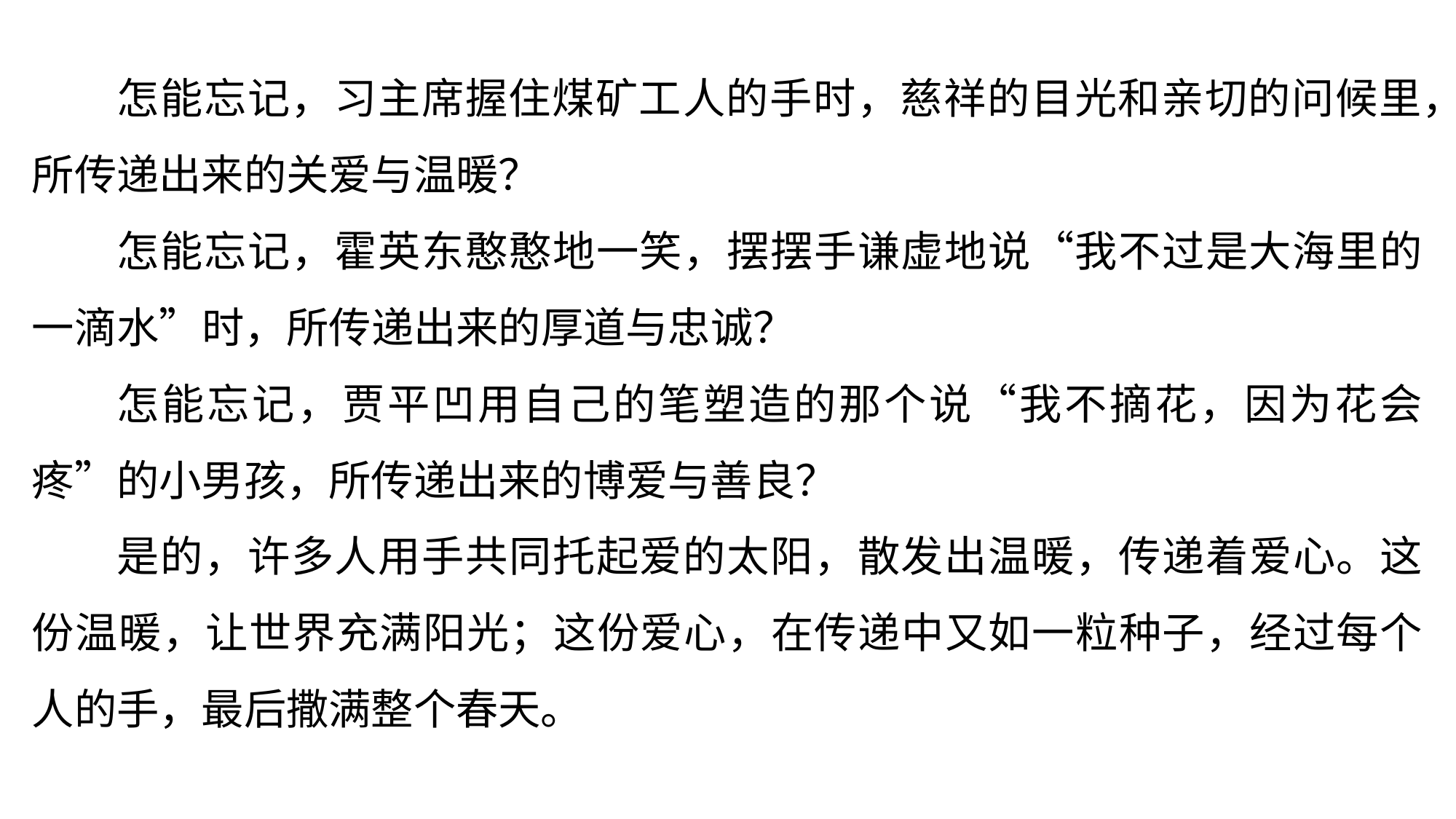

怎能忘记，习主席握住煤矿工人的手时，慈祥的目光和亲切的问候里，所传递出来的关爱与温暖？
怎能忘记，霍英东憨憨地一笑，摆摆手谦虚地说“我不过是大海里的一滴水”时，所传递出来的厚道与忠诚？
怎能忘记，贾平凹用自己的笔塑造的那个说“我不摘花，因为花会疼”的小男孩，所传递出来的博爱与善良？
是的，许多人用手共同托起爱的太阳，散发出温暖，传递着爱心。这份温暖，让世界充满阳光；这份爱心，在传递中又如一粒种子，经过每个人的手，最后撒满整个春天。